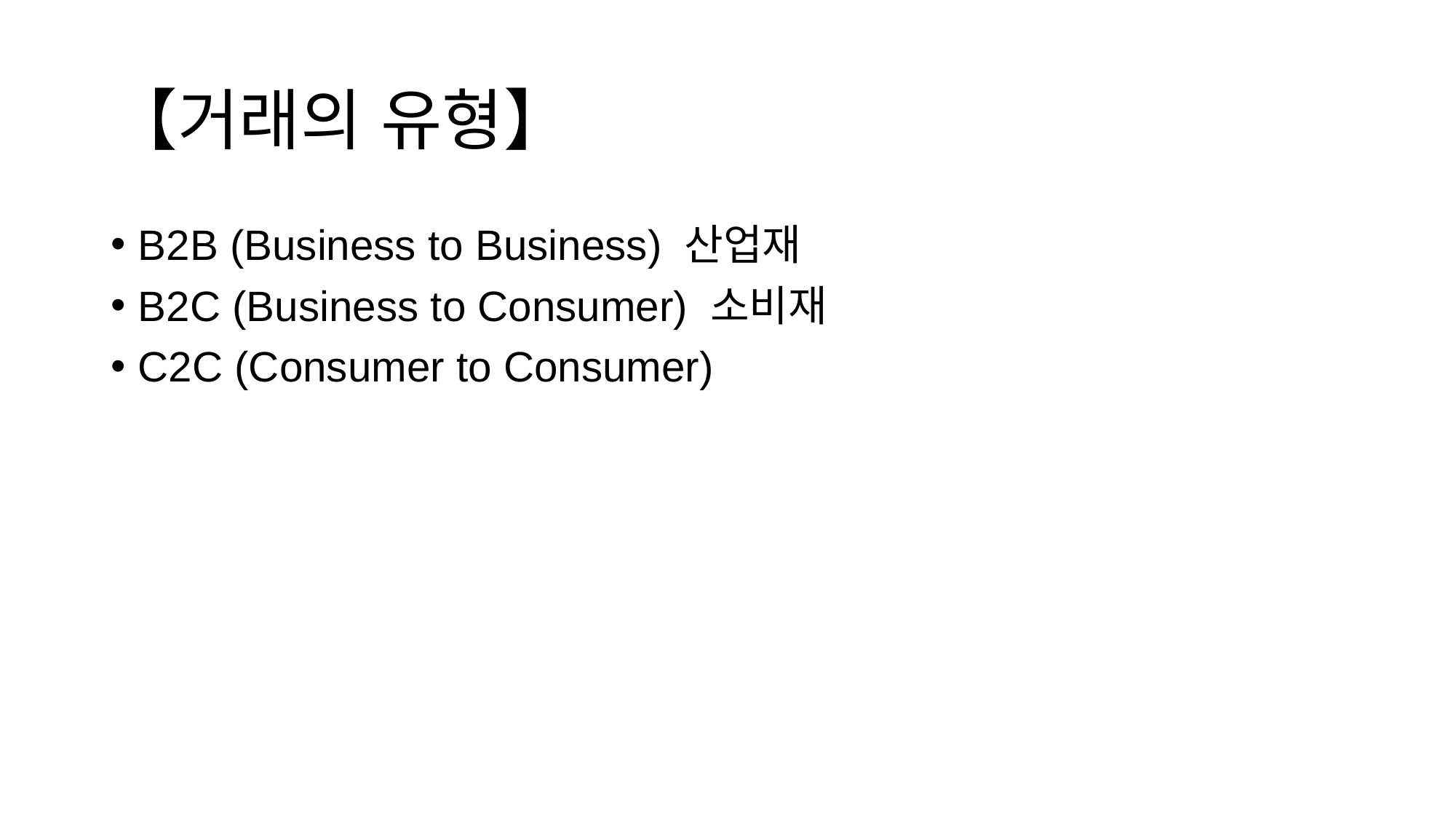

# 【거래의 유형】
B2B (Business to Business) 산업재
B2C (Business to Consumer) 소비재
C2C (Consumer to Consumer)